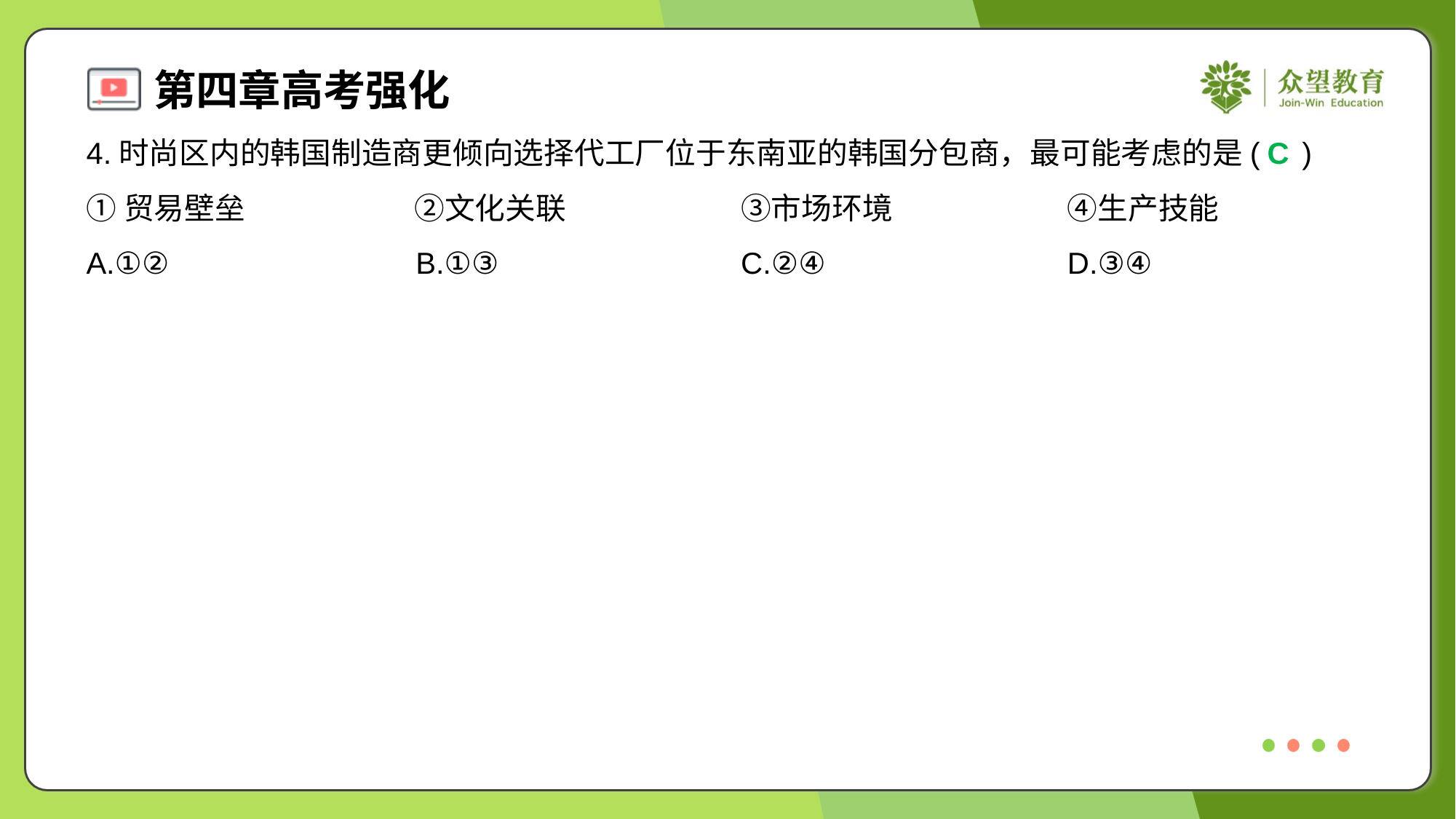

4.时尚区内的韩国制造商更倾向选择代工厂位于东南亚的韩国分包商，最可能考虑的是(     )
C
①贸易壁垒	②文化关联	③市场环境	④生产技能
A.①②	B.①③	C.②④	D.③④